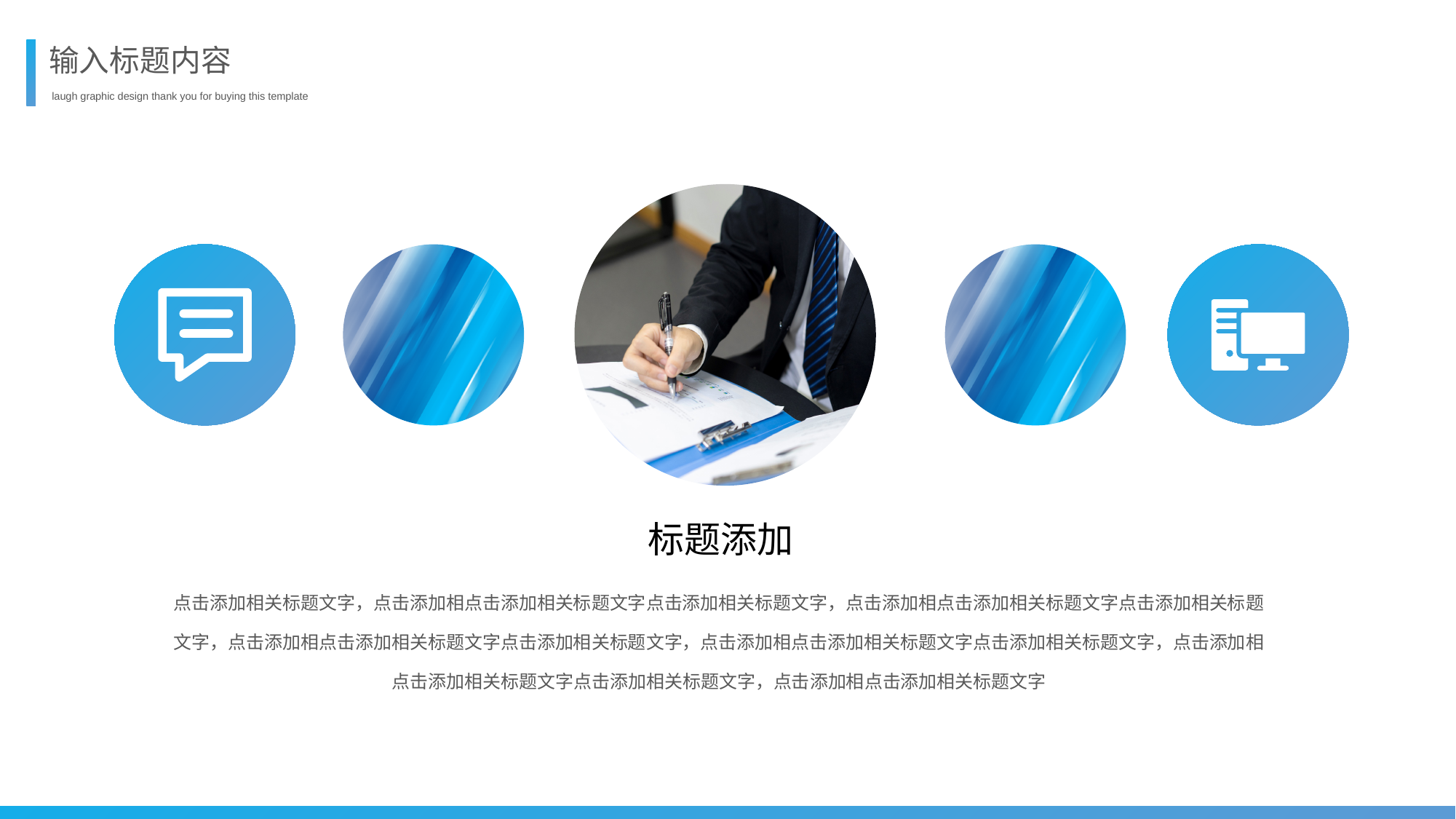

输入标题内容

laugh graphic design thank you for buying this template

标题添加
点击添加相关标题文字，点击添加相点击添加相关标题文字点击添加相关标题文字，点击添加相点击添加相关标题文字点击添加相关标题文字，点击添加相点击添加相关标题文字点击添加相关标题文字，点击添加相点击添加相关标题文字点击添加相关标题文字，点击添加相点击添加相关标题文字点击添加相关标题文字，点击添加相点击添加相关标题文字